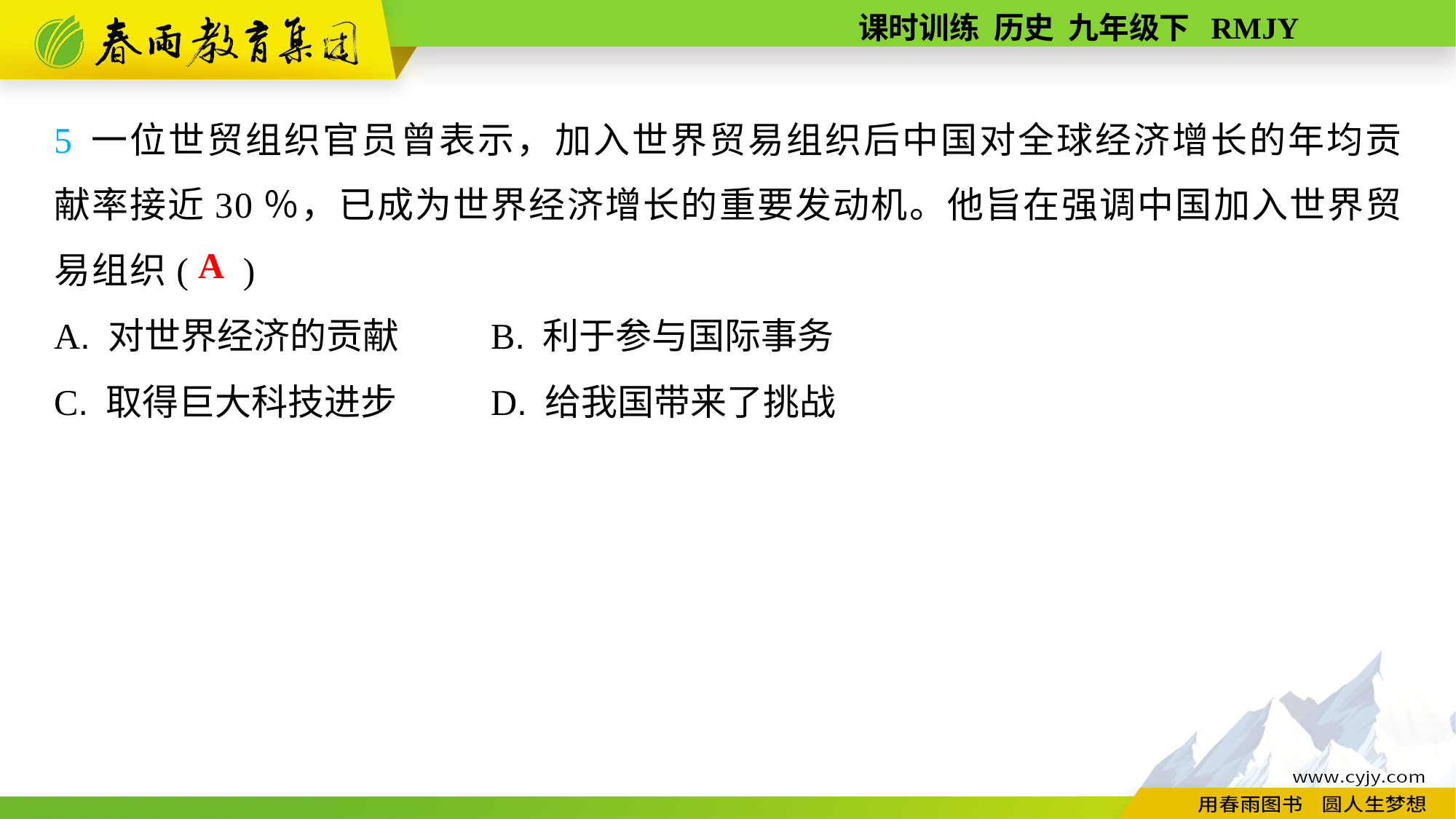

5 一位世贸组织官员曾表示，加入世界贸易组织后中国对全球经济增长的年均贡献率接近30％，已成为世界经济增长的重要发动机。他旨在强调中国加入世界贸易组织(     )
A. 对世界经济的贡献	B. 利于参与国际事务
C. 取得巨大科技进步	D. 给我国带来了挑战

A